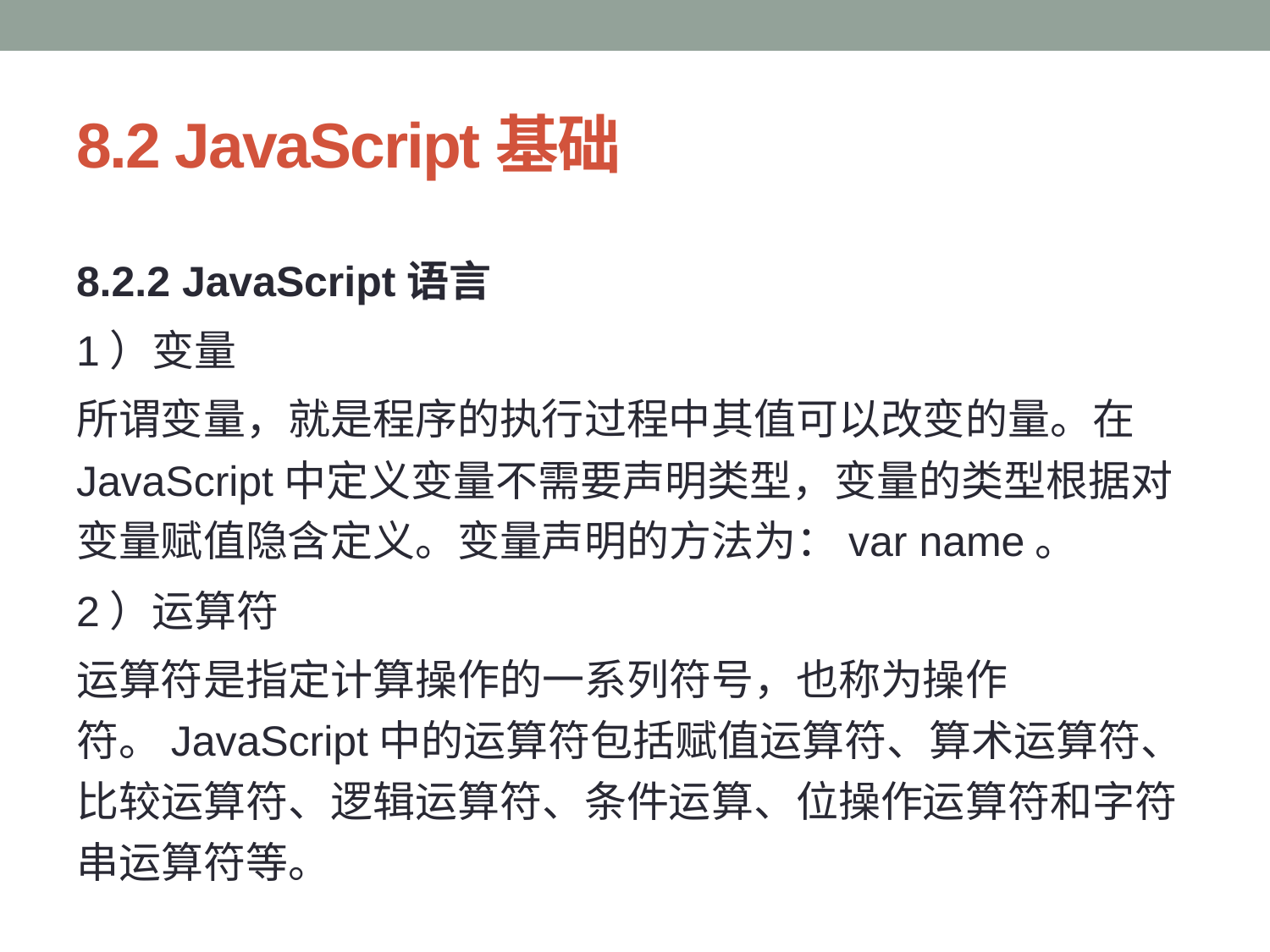

# 8.2 JavaScript基础
8.2.2 JavaScript语言
1）变量
所谓变量，就是程序的执行过程中其值可以改变的量。在JavaScript中定义变量不需要声明类型，变量的类型根据对变量赋值隐含定义。变量声明的方法为：var name。
2）运算符
运算符是指定计算操作的一系列符号，也称为操作符。JavaScript中的运算符包括赋值运算符、算术运算符、比较运算符、逻辑运算符、条件运算、位操作运算符和字符串运算符等。